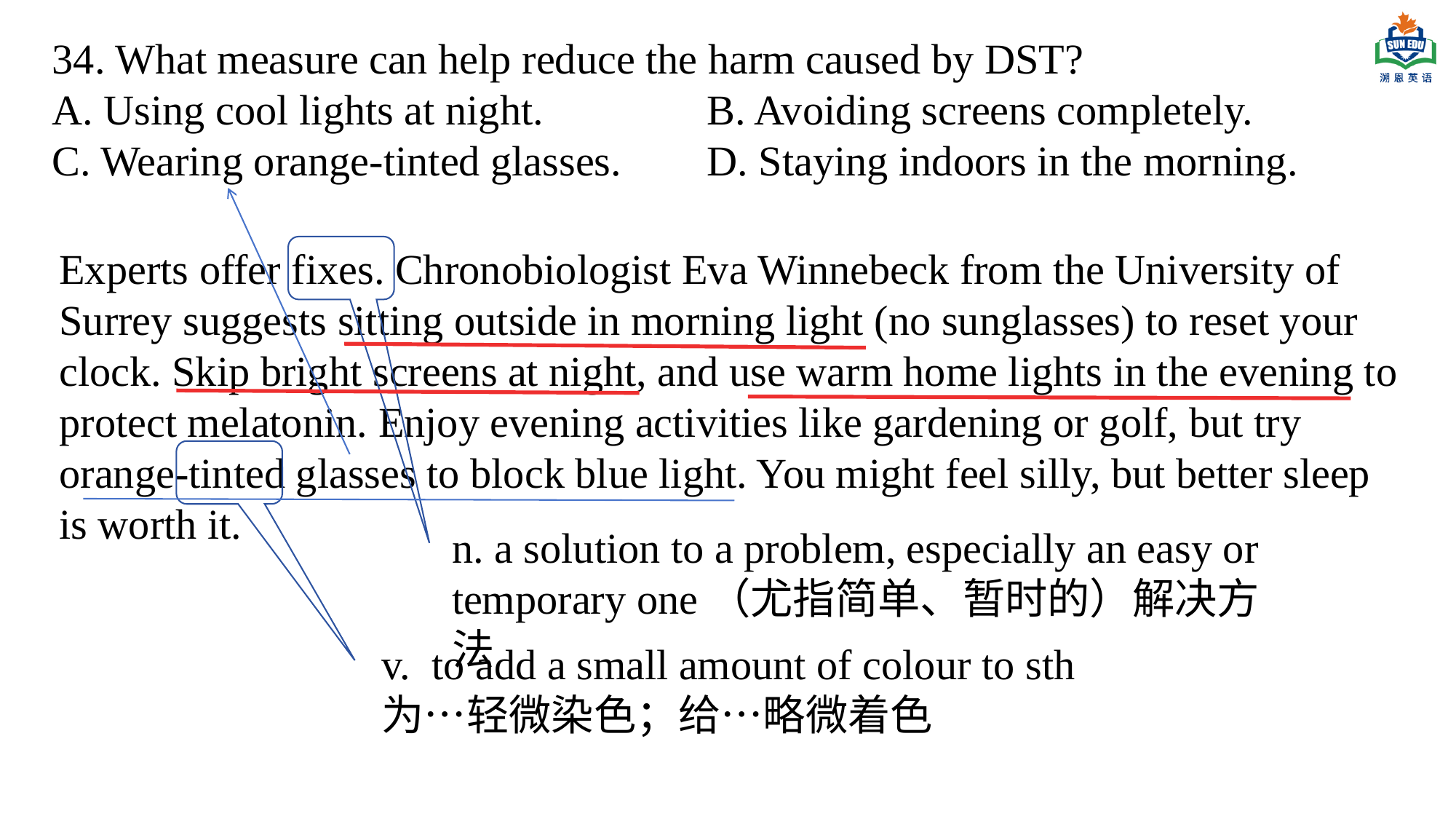

34. What measure can help reduce the harm caused by DST?
A. Using cool lights at night.		B. Avoiding screens completely.
C. Wearing orange-tinted glasses.	D. Staying indoors in the morning.
Experts offer fixes. Chronobiologist Eva Winnebeck from the University of Surrey suggests sitting outside in morning light (no sunglasses) to reset your clock. Skip bright screens at night, and use warm home lights in the evening to protect melatonin. Enjoy evening activities like gardening or golf, but try orange-tinted glasses to block blue light. You might feel silly, but better sleep is worth it.

n. a solution to a problem, especially an easy or temporary one（尤指简单、暂时的）解决方法
v.  to add a small amount of colour to sth
为…轻微染色；给…略微着色